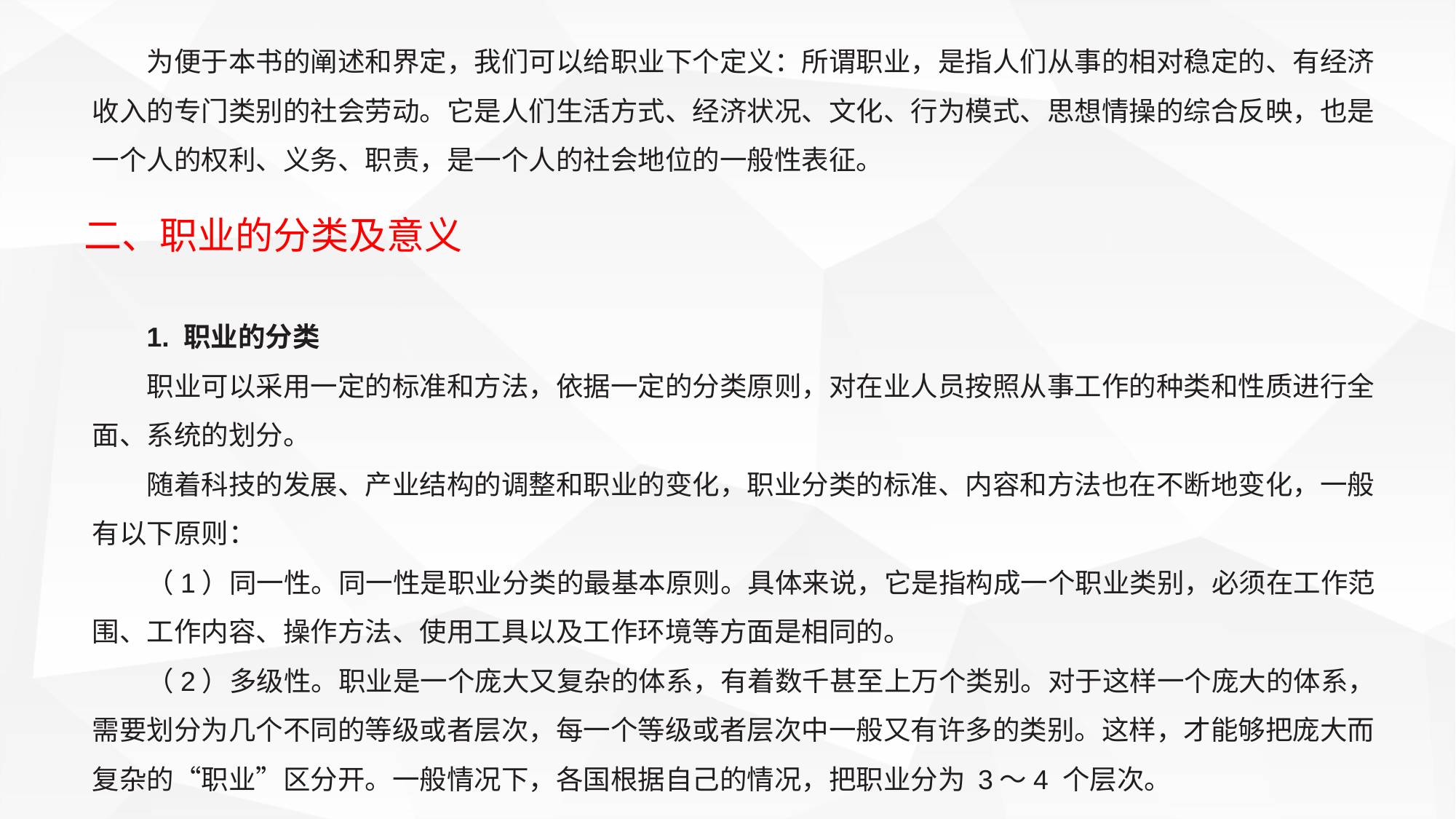

为便于本书的阐述和界定，我们可以给职业下个定义：所谓职业，是指人们从事的相对稳定的、有经济收入的专门类别的社会劳动。它是人们生活方式、经济状况、文化、行为模式、思想情操的综合反映，也是一个人的权利、义务、职责，是一个人的社会地位的一般性表征。
二、职业的分类及意义
1. 职业的分类
职业可以采用一定的标准和方法，依据一定的分类原则，对在业人员按照从事工作的种类和性质进行全面、系统的划分。
随着科技的发展、产业结构的调整和职业的变化，职业分类的标准、内容和方法也在不断地变化，一般有以下原则：
（1）同一性。同一性是职业分类的最基本原则。具体来说，它是指构成一个职业类别，必须在工作范围、工作内容、操作方法、使用工具以及工作环境等方面是相同的。
（2）多级性。职业是一个庞大又复杂的体系，有着数千甚至上万个类别。对于这样一个庞大的体系，需要划分为几个不同的等级或者层次，每一个等级或者层次中一般又有许多的类别。这样，才能够把庞大而复杂的“职业”区分开。一般情况下，各国根据自己的情况，把职业分为 3～4 个层次。